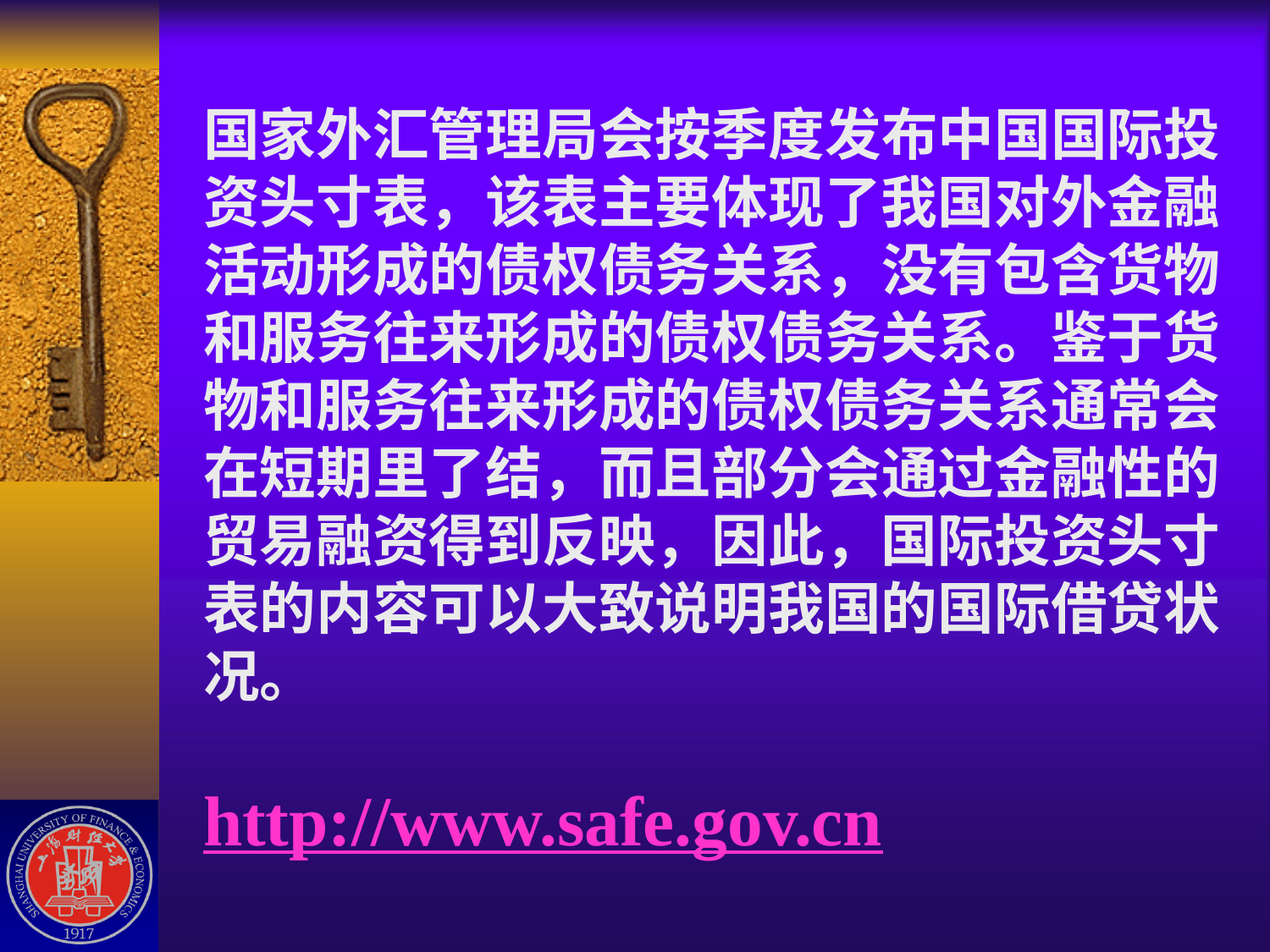

# 国家外汇管理局会按季度发布中国国际投资头寸表，该表主要体现了我国对外金融活动形成的债权债务关系，没有包含货物和服务往来形成的债权债务关系。鉴于货物和服务往来形成的债权债务关系通常会在短期里了结，而且部分会通过金融性的贸易融资得到反映，因此，国际投资头寸表的内容可以大致说明我国的国际借贷状况。 http://www.safe.gov.cn